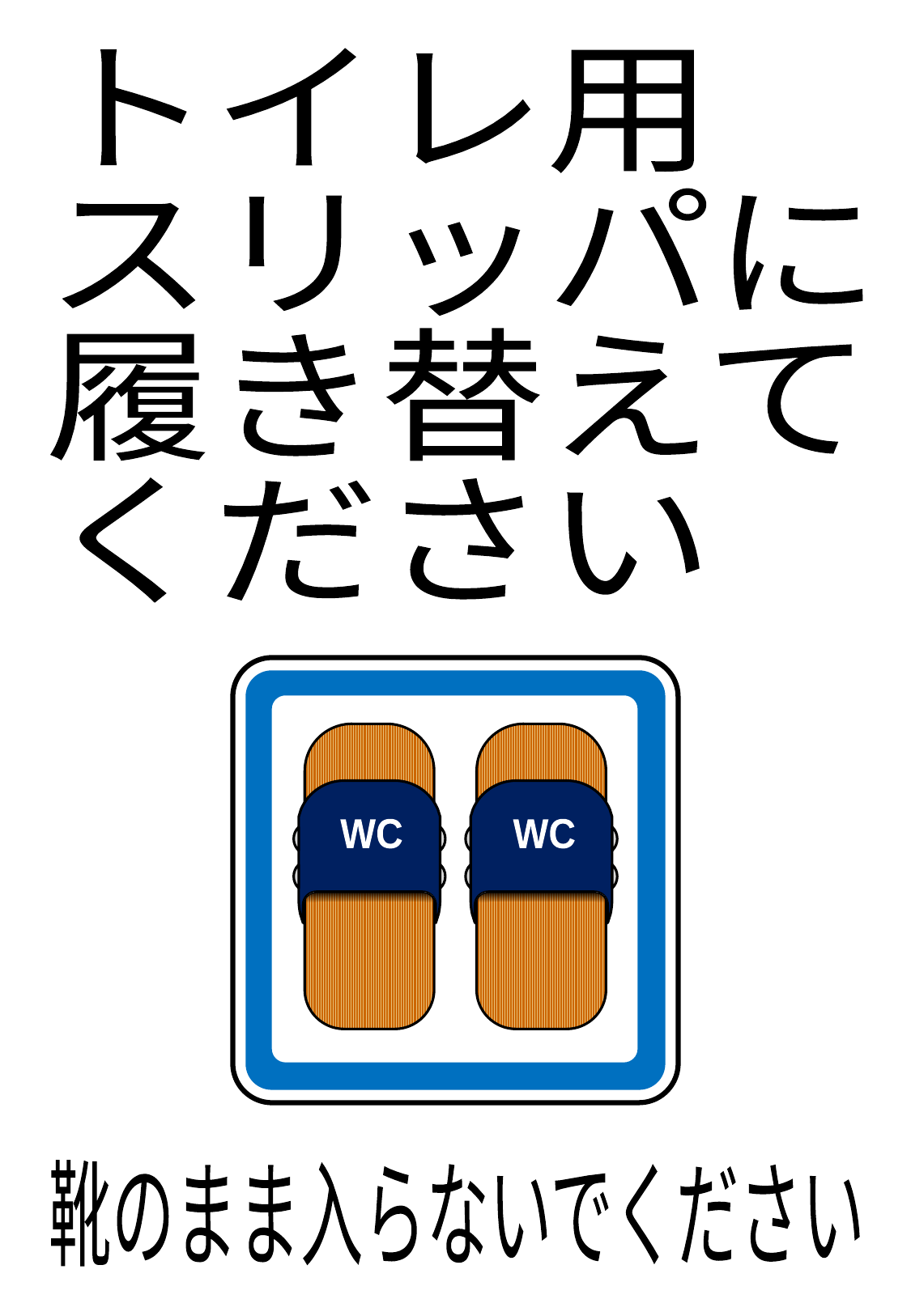

トイレ用
スリッパに
履き替えて
ください

WC

WC
靴のまま入らないでください